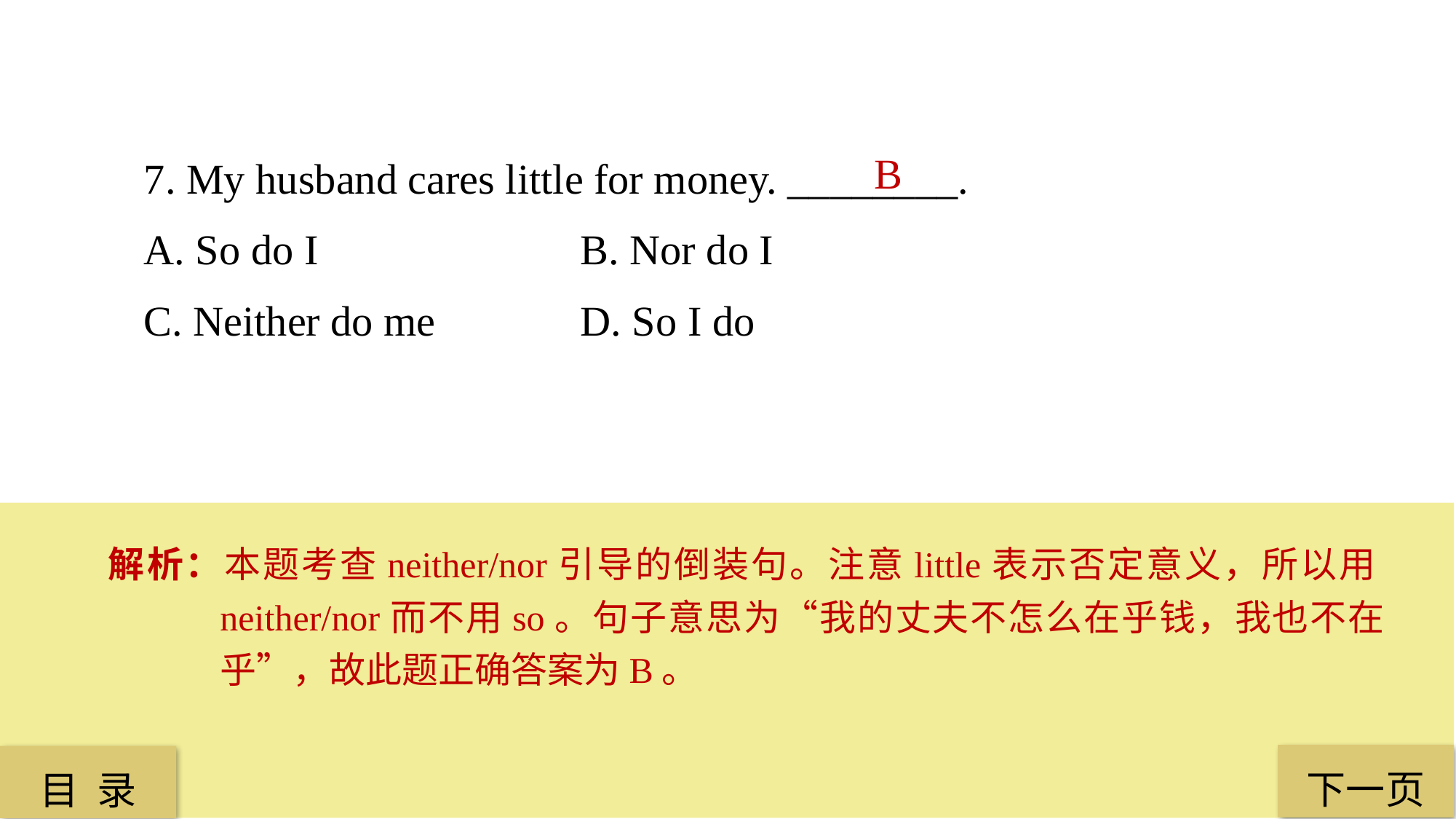

7. My husband cares little for money. ________.
A. So do I 			B. Nor do I
C. Neither do me 		D. So I do
B
解析：本题考查neither/nor引导的倒装句。注意little表示否定意义，所以用neither/nor而不用so。句子意思为“我的丈夫不怎么在乎钱，我也不在乎”，故此题正确答案为B。